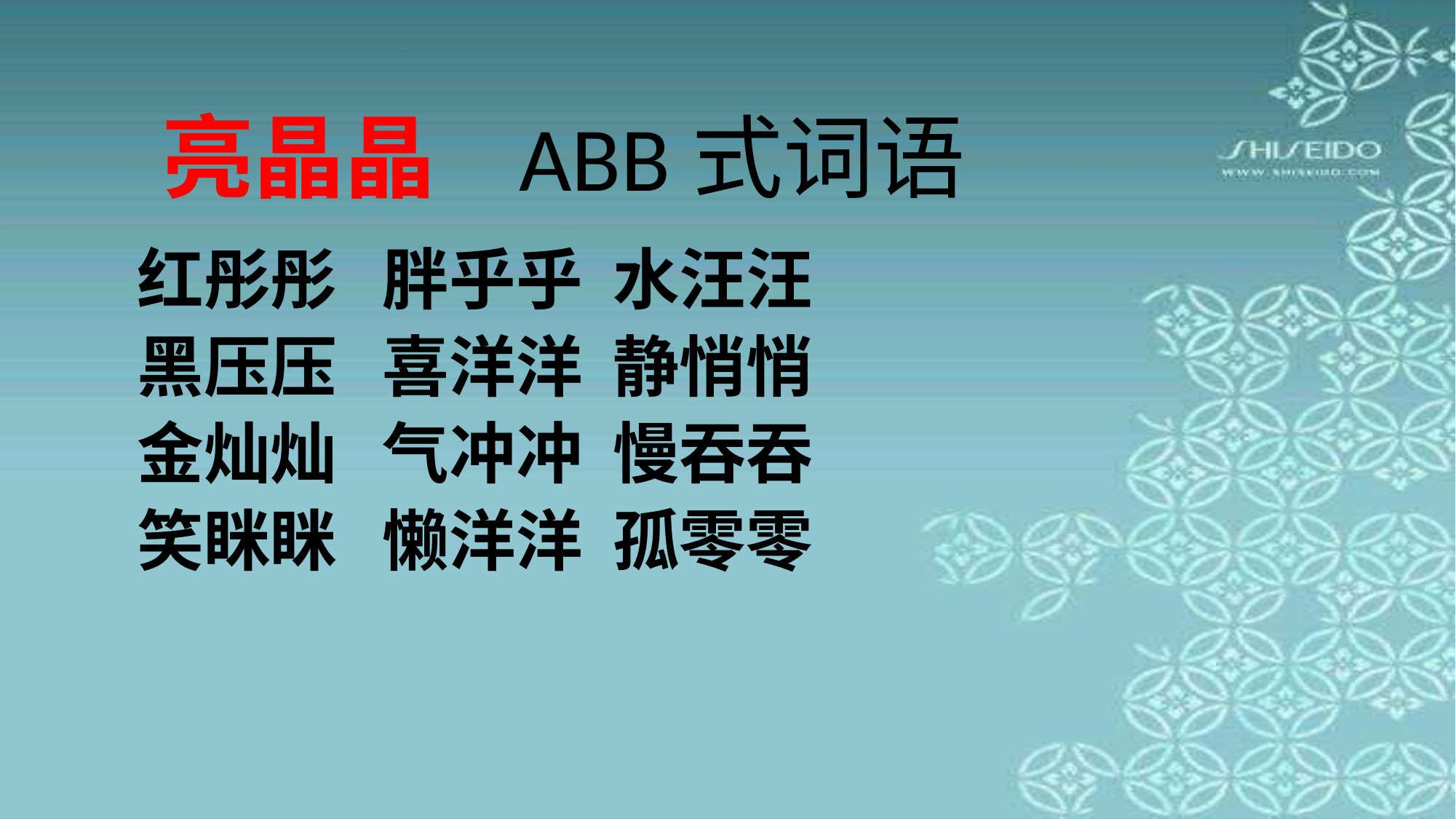

# 亮晶晶   ABB式词语
红彤彤   胖乎乎  水汪汪
黑压压   喜洋洋  静悄悄
金灿灿   气冲冲  慢吞吞
笑眯眯   懒洋洋  孤零零